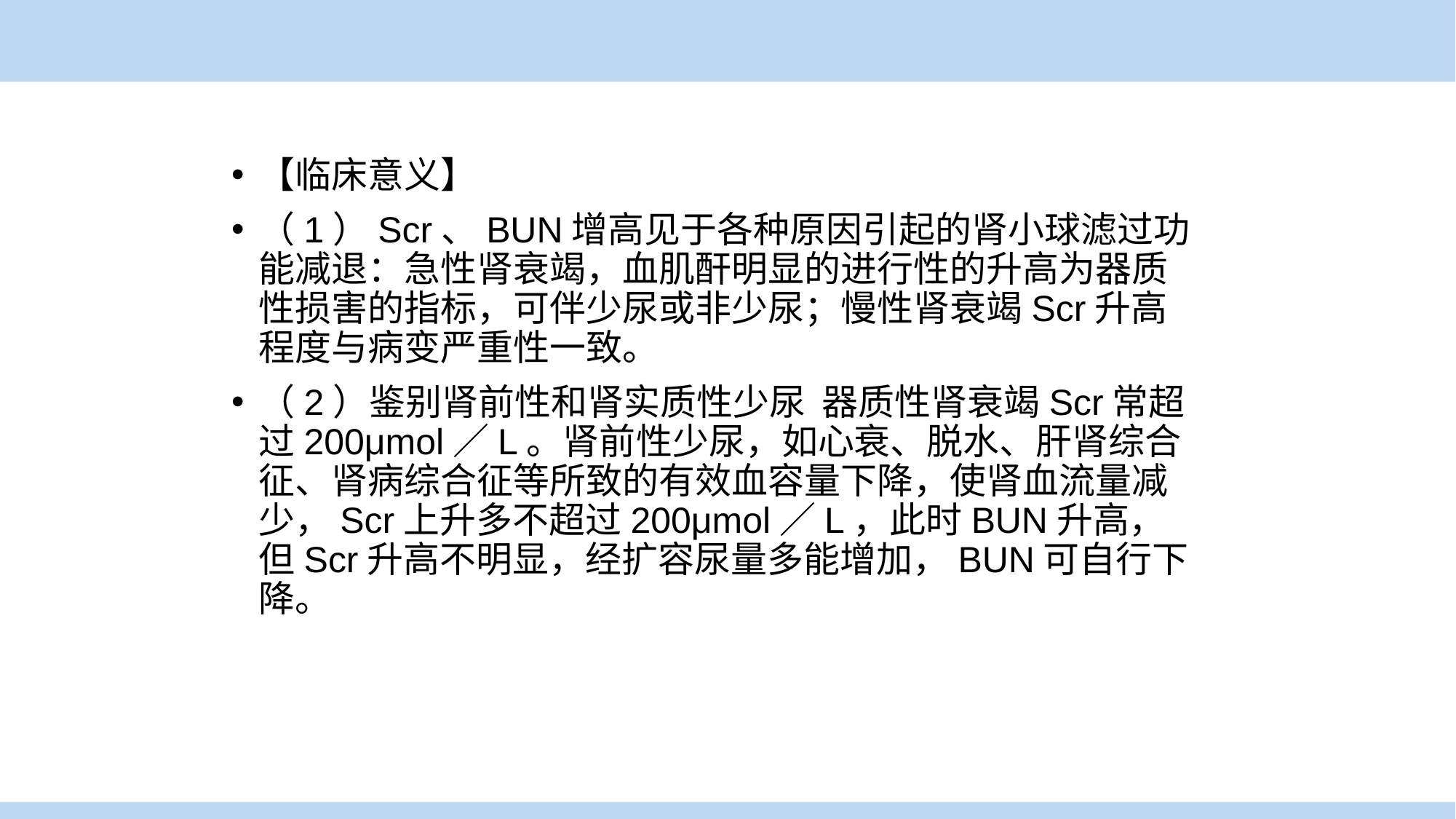

【临床意义】
（1）Scr、BUN增高见于各种原因引起的肾小球滤过功能减退：急性肾衰竭，血肌酐明显的进行性的升高为器质性损害的指标，可伴少尿或非少尿；慢性肾衰竭Scr升高程度与病变严重性一致。
（2）鉴别肾前性和肾实质性少尿  器质性肾衰竭Scr常超过200μmol／L。肾前性少尿，如心衰、脱水、肝肾综合征、肾病综合征等所致的有效血容量下降，使肾血流量减少，Scr上升多不超过200μmol／L，此时BUN升高，但Scr升高不明显，经扩容尿量多能增加，BUN可自行下降。